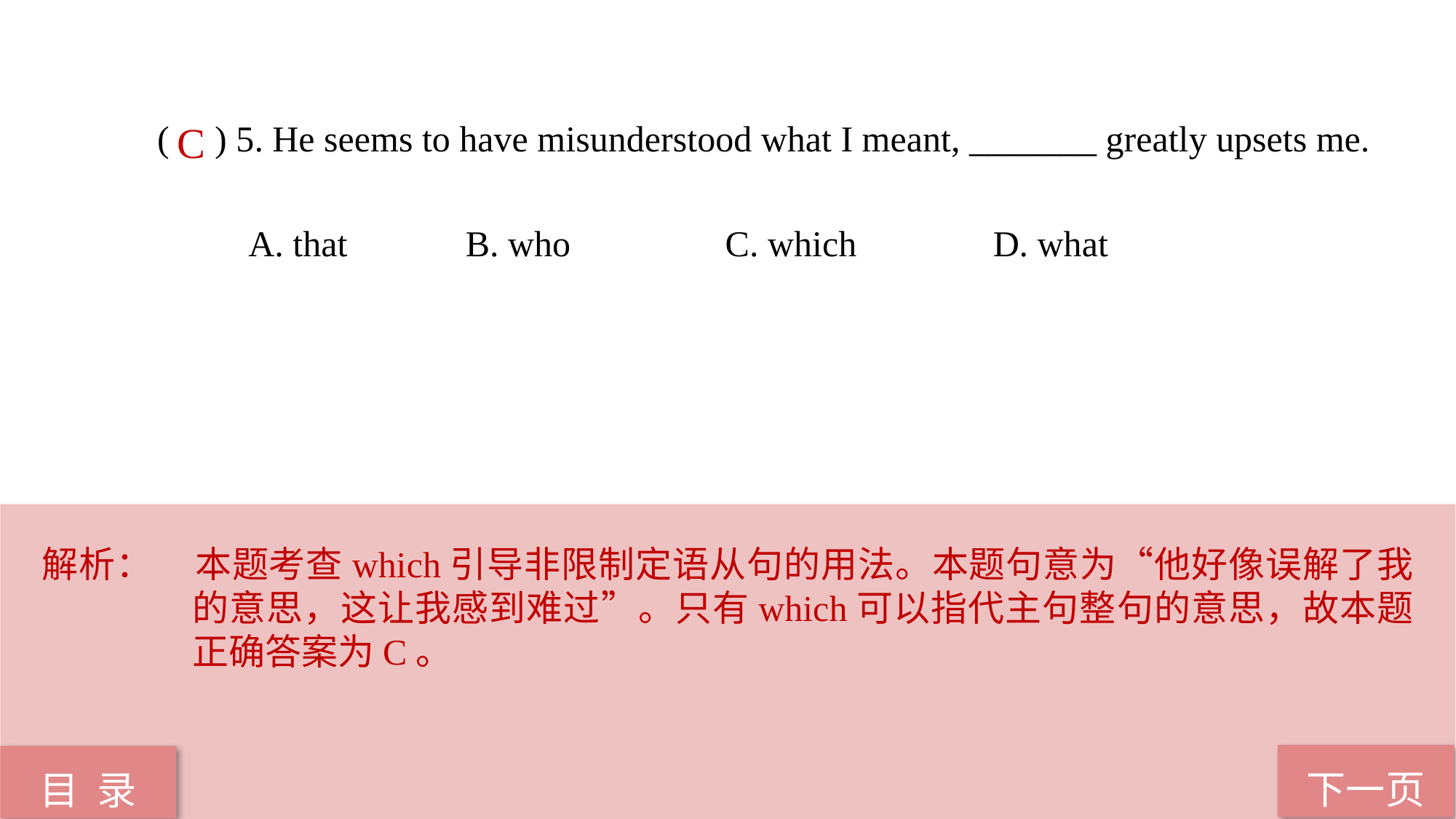

(     ) 5. He seems to have misunderstood what I meant, _______ greatly upsets me.

          A. that             B. who                 C. which               D. what
C
解析：	本题考查which引导非限制定语从句的用法。本题句意为“他好像误解了我的意思，这让我感到难过”。只有which可以指代主句整句的意思，故本题正确答案为C。